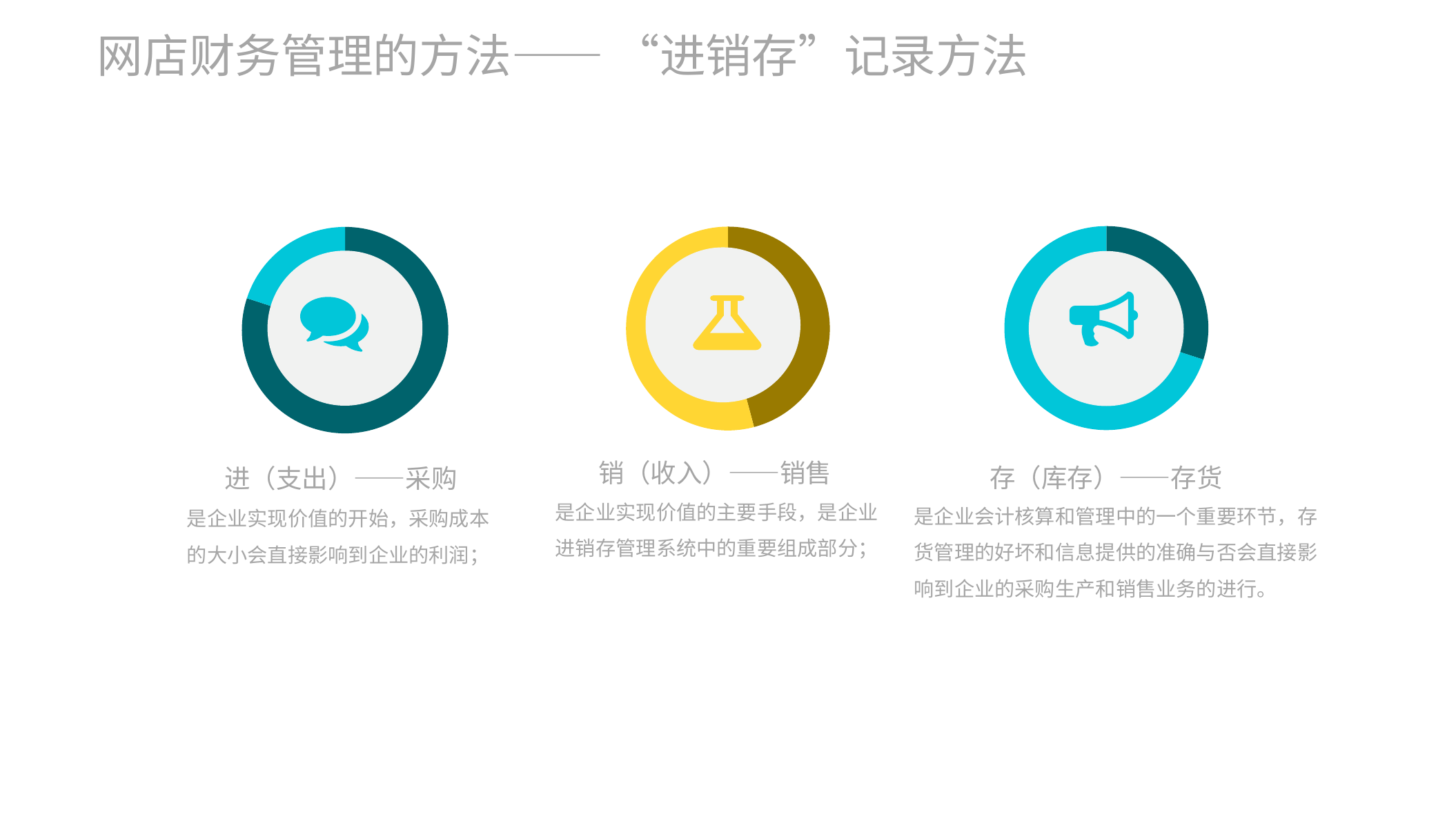

网店财务管理的方法—— “进销存”记录方法

### Chart:

| Category |  |
|---|---|

### Chart:

| Category |  |
|---|---|

### Chart:

| Category |  |
|---|---|

销（收入）——销售
存（库存）——存货
进（支出）——采购
是企业实现价值的主要手段，是企业进销存管理系统中的重要组成部分；
是企业会计核算和管理中的一个重要环节，存货管理的好坏和信息提供的准确与否会直接影响到企业的采购生产和销售业务的进行。
是企业实现价值的开始，采购成本的大小会直接影响到企业的利润；